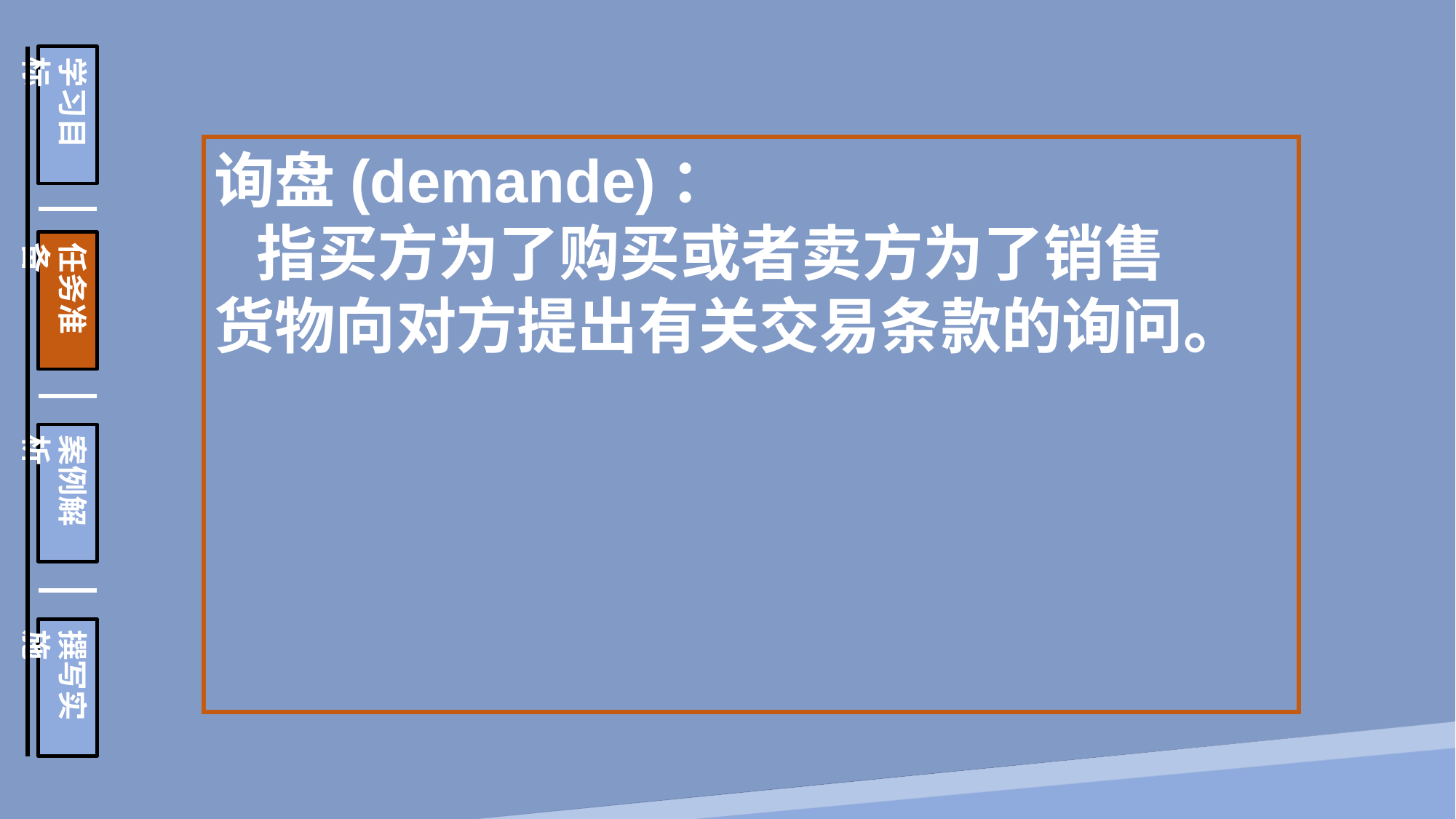

学习目标
任务准备
案例解析
撰写实施
询盘(demande)：
  指买方为了购买或者卖方为了销售货物向对方提出有关交易条款的询问。